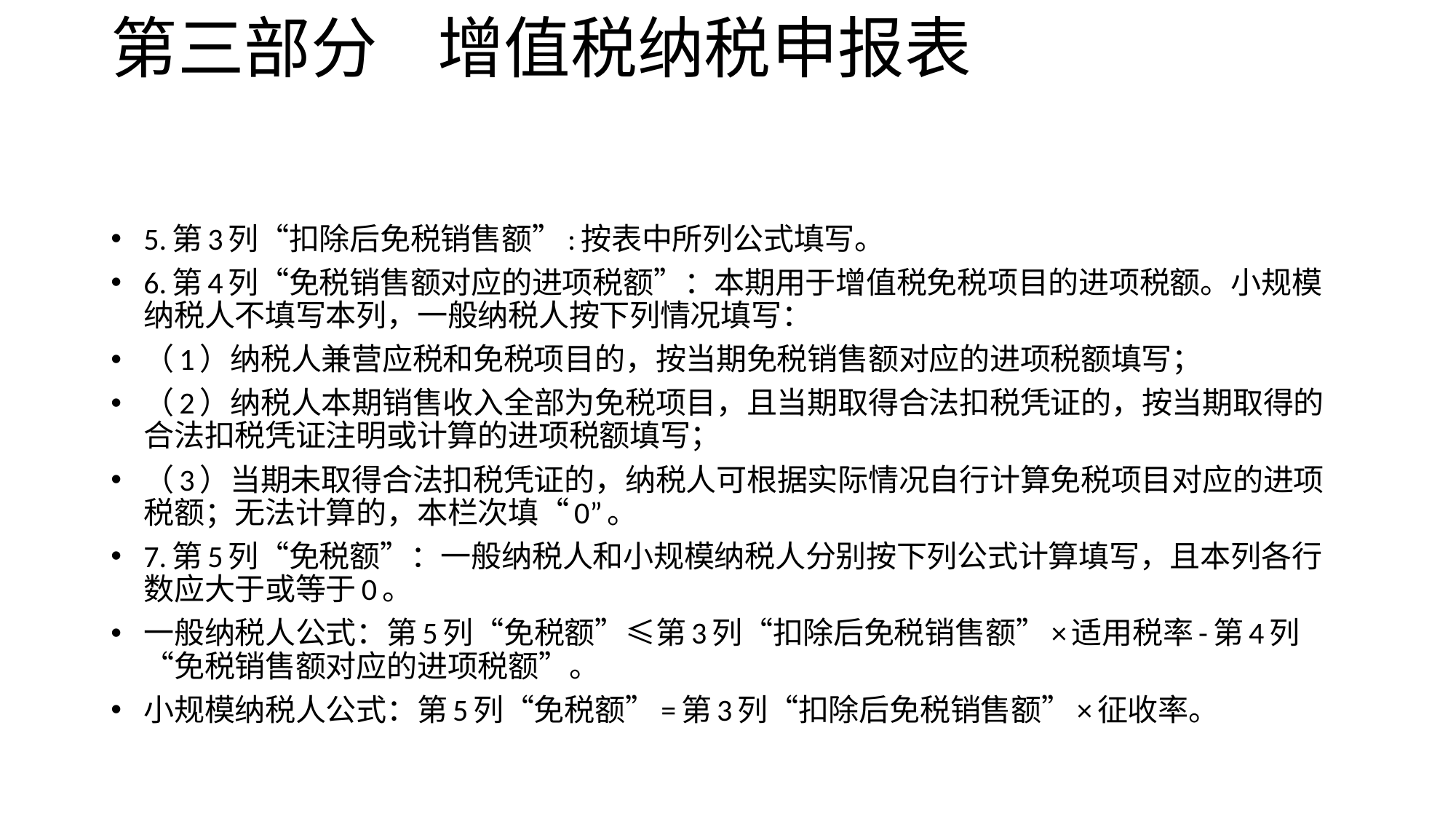

# 第三部分    增值税纳税申报表

5.第3列“扣除后免税销售额”:按表中所列公式填写。
6.第4列“免税销售额对应的进项税额”：本期用于增值税免税项目的进项税额。小规模纳税人不填写本列，一般纳税人按下列情况填写：
（1）纳税人兼营应税和免税项目的，按当期免税销售额对应的进项税额填写；
（2）纳税人本期销售收入全部为免税项目，且当期取得合法扣税凭证的，按当期取得的合法扣税凭证注明或计算的进项税额填写；
（3）当期未取得合法扣税凭证的，纳税人可根据实际情况自行计算免税项目对应的进项税额；无法计算的，本栏次填“0”。
7.第5列“免税额”：一般纳税人和小规模纳税人分别按下列公式计算填写，且本列各行数应大于或等于0。
一般纳税人公式：第5列“免税额”≤第3列“扣除后免税销售额”×适用税率-第4列“免税销售额对应的进项税额”。
小规模纳税人公式：第5列“免税额”=第3列“扣除后免税销售额”×征收率。